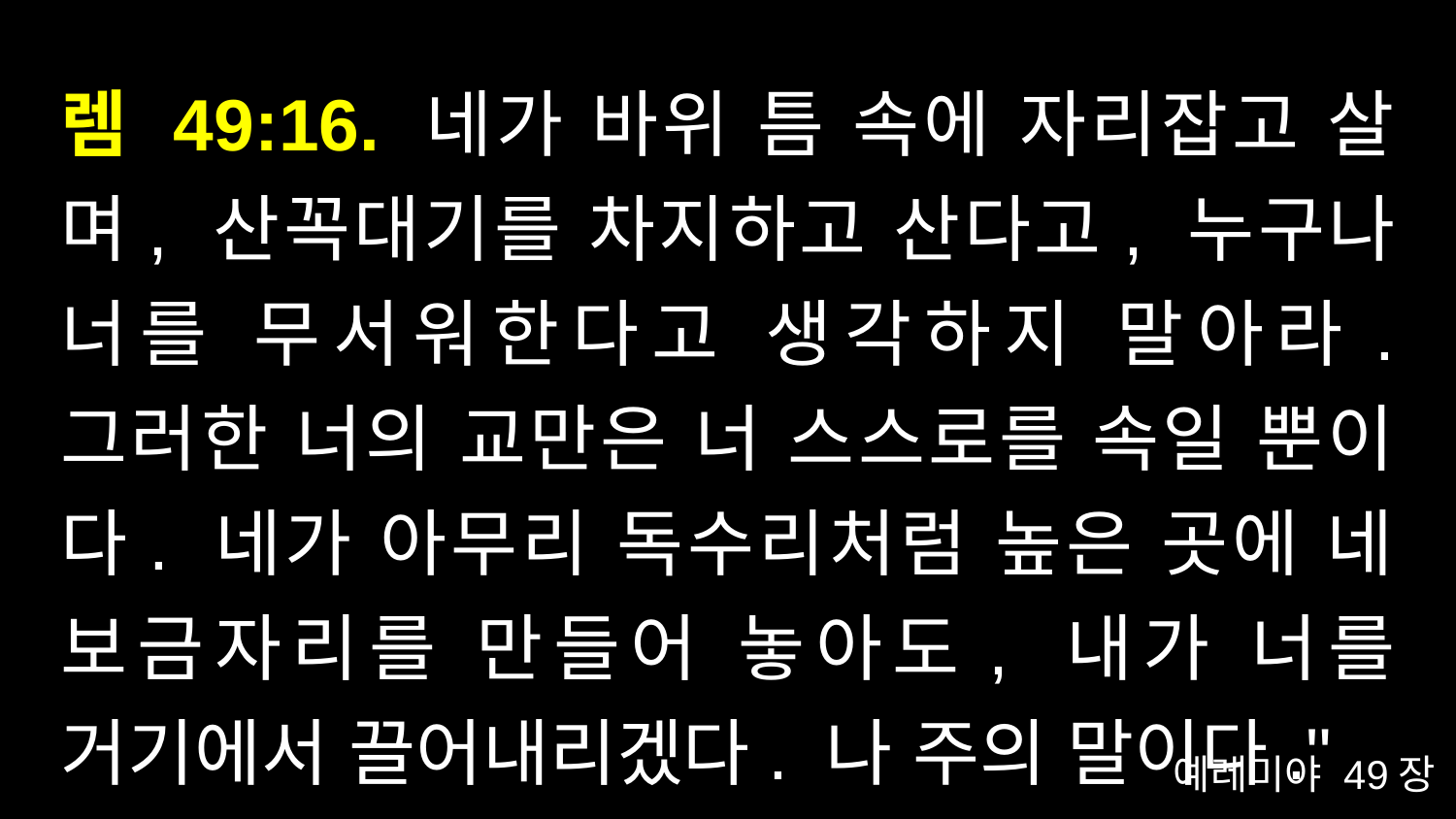

# 렘 49:16. 네가 바위 틈 속에 자리잡고 살며, 산꼭대기를 차지하고 산다고, 누구나 너를 무서워한다고 생각하지 말아라. 그러한 너의 교만은 너 스스로를 속일 뿐이다. 네가 아무리 독수리처럼 높은 곳에 네 보금자리를 만들어 놓아도, 내가 너를 거기에서 끌어내리겠다. 나 주의 말이다."
예레미야 49장